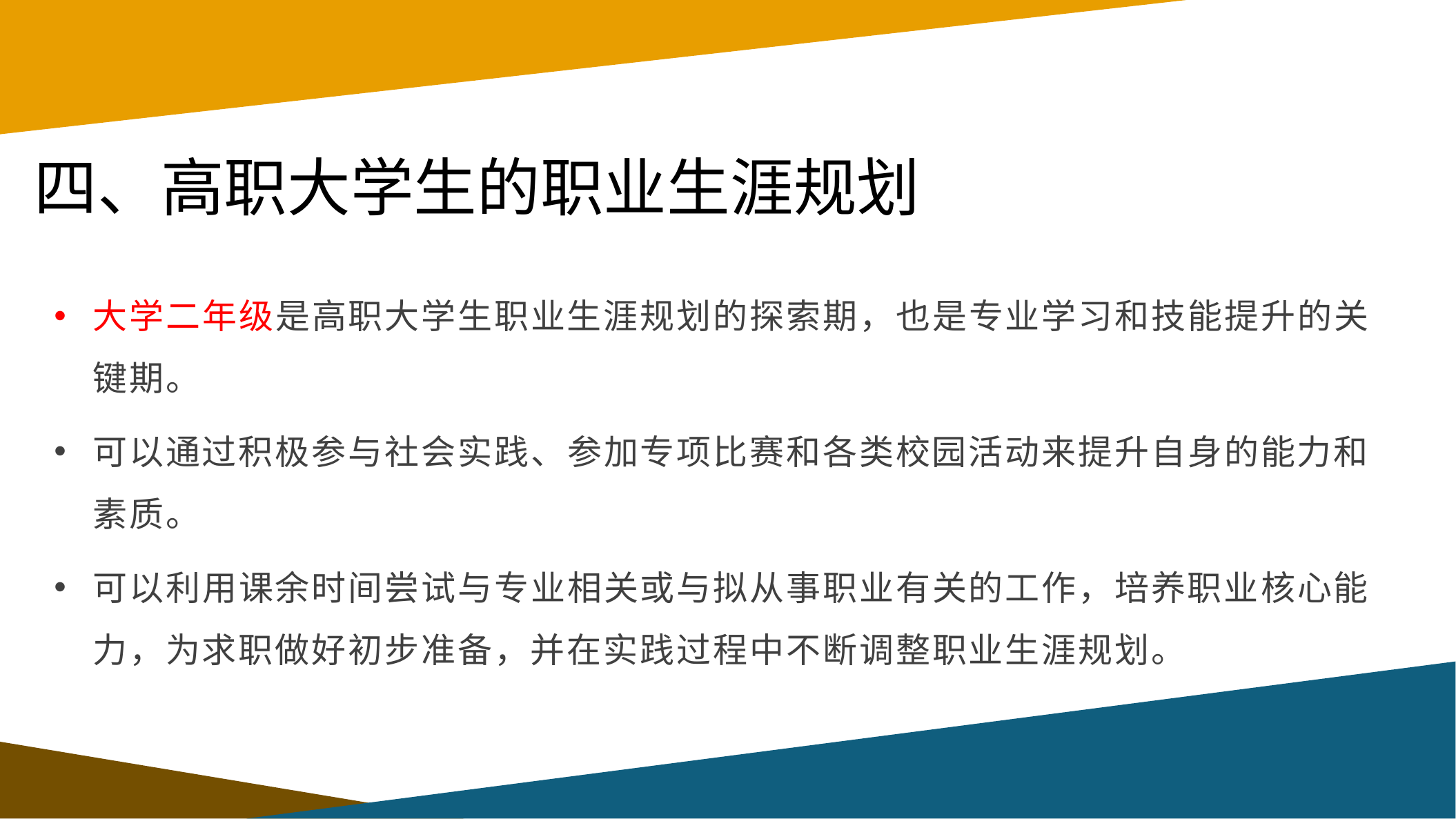

四、高职大学生的职业生涯规划
大学二年级是高职大学生职业生涯规划的探索期，也是专业学习和技能提升的关键期。
可以通过积极参与社会实践、参加专项比赛和各类校园活动来提升自身的能力和素质。
可以利用课余时间尝试与专业相关或与拟从事职业有关的工作，培养职业核心能力，为求职做好初步准备，并在实践过程中不断调整职业生涯规划。